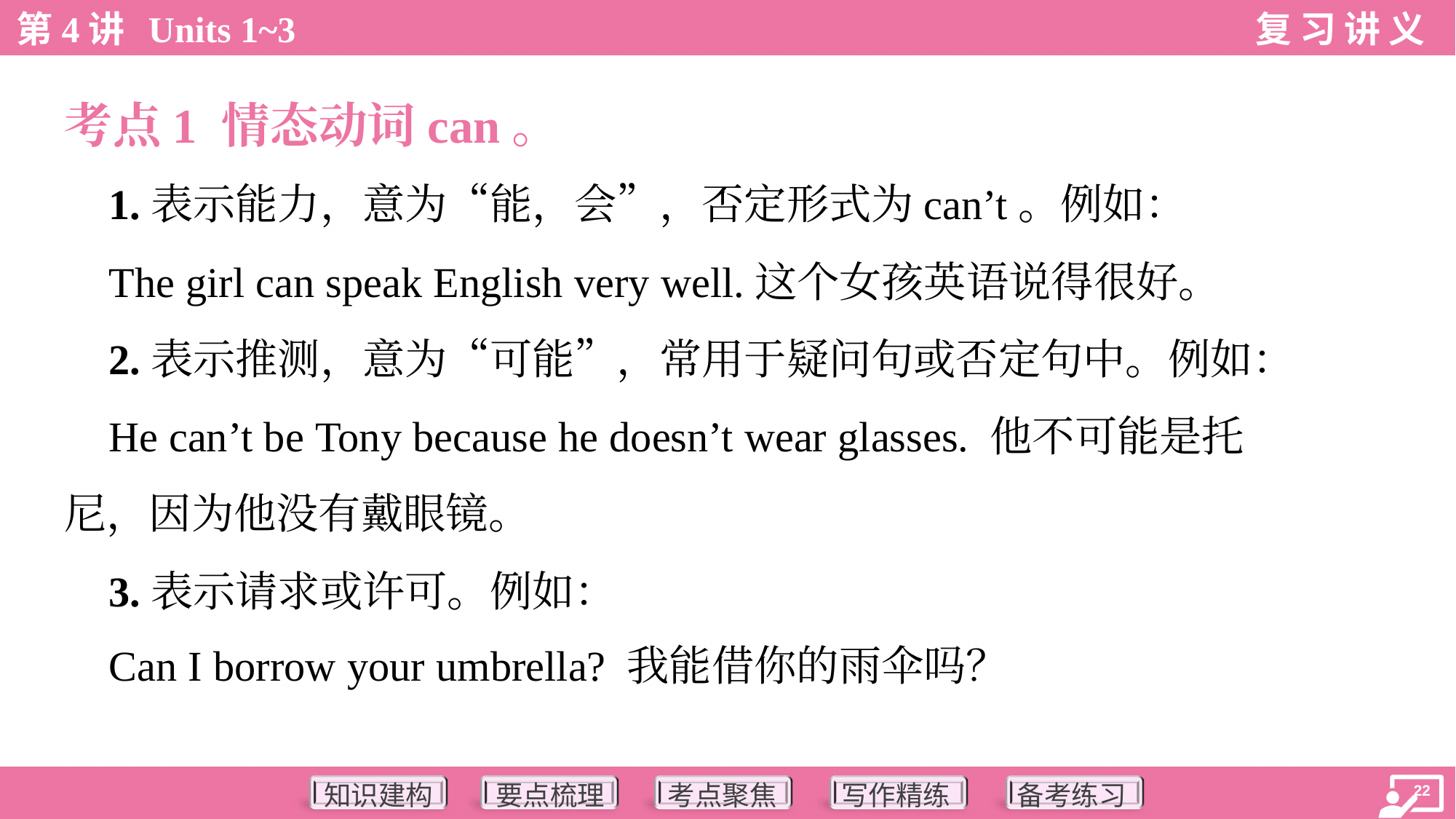

考点1 情态动词can。
    1.表示能力，意为“能，会”，否定形式为can’t。例如：
    The girl can speak English very well.这个女孩英语说得很好。
    2.表示推测，意为“可能”，常用于疑问句或否定句中。例如：
    He can’t be Tony because he doesn’t wear glasses. 他不可能是托
尼，因为他没有戴眼镜。
    3.表示请求或许可。例如：
    Can I borrow your umbrella? 我能借你的雨伞吗？